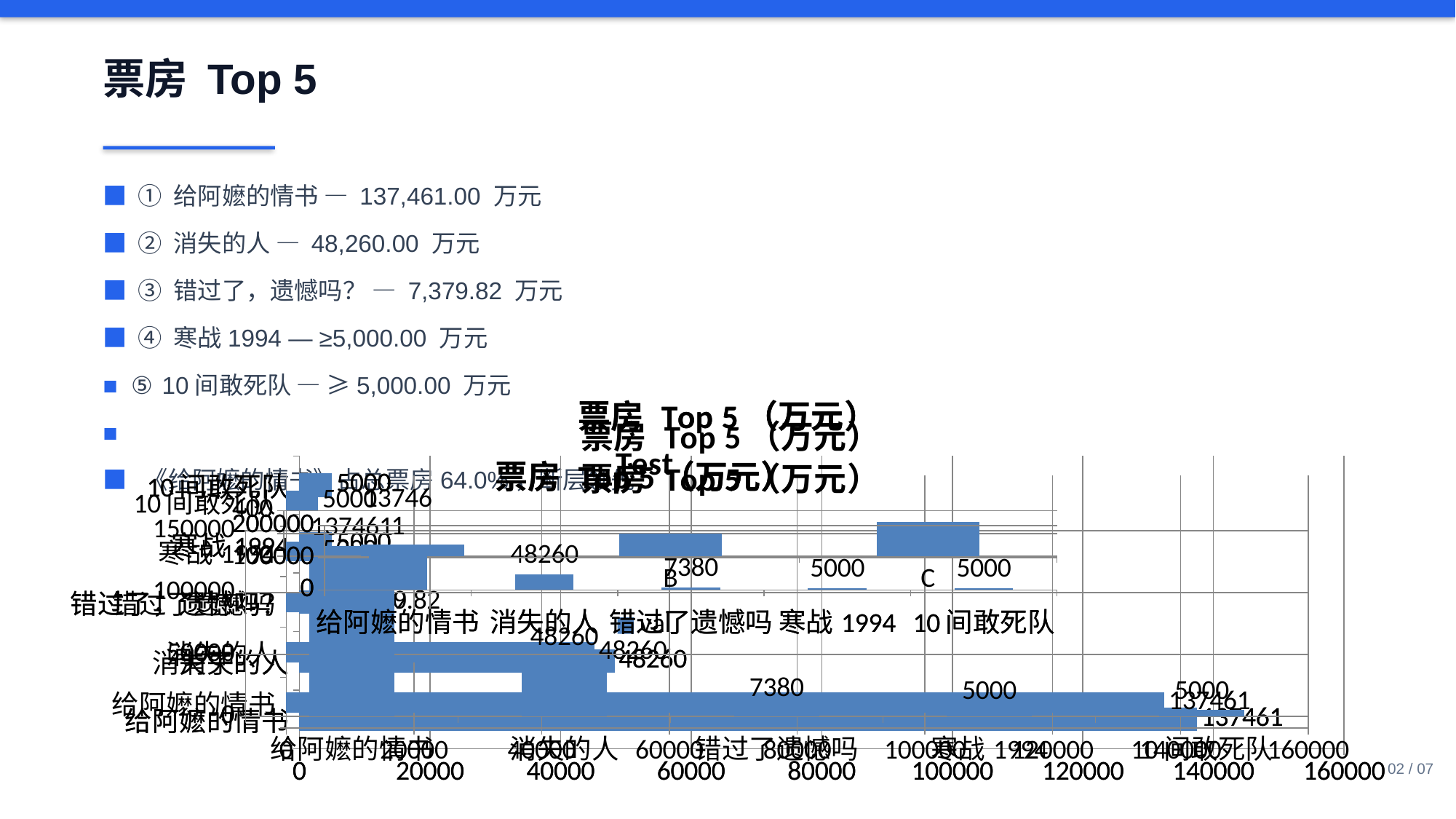

票房 Top 5

■  ① 给阿嬷的情书 — 137,461.00 万元
■  ② 消失的人 — 48,260.00 万元
■  ③ 错过了，遗憾吗？ — 7,379.82 万元
■  ④ 寒战1994 — ≥5,000.00 万元
■  ⑤ 10间敢死队 — ≥5,000.00 万元
■
■  《给阿嬷的情书》占总票房64.0%，断层领先

### Chart: 票房 Top 5（万元）

| Category | 累计票房（万元） |
|---|---|
| 给阿嬷的情书 | 137461.0 |
| 消失的人 | 48260.0 |
| 错过了，遗憾吗？ | 7379.82 |
| 寒战1994 | 5000.0 |
| 10间敢死队 | 5000.0 |

### Chart: 票房 Top 5（万元）

| Category | 累计票房（万元） |
|---|---|
| 给阿嬷的情书 | 137461.0 |
| 消失了的人 | 48260.0 |
| 错过了，遗憾吗？ | 7380.0 |
| 寒战1994 | 5000.0 |
| 10间敢死队 | 5000.0 |

### Chart: 票房 Top 5（万元）

| Category | 票房(万元) |
|---|---|
| 给阿嬷的情书 | 137461.0 |
| 消失的人 | 48260.0 |
| 错过了遗憾吗 | 7380.0 |
| 寒战1994 | 5000.0 |
| 10间敢死队 | 5000.0 |

### Chart: 票房 Top 5（万元）

| Category | 票房(万元) |
|---|---|
| 给阿嬷的情书 | 137461.0 |
| 消失的人 | 48260.0 |
| 错过了遗憾吗 | 7380.0 |
| 寒战1994 | 5000.0 |
| 10间敢死队 | 5000.0 |

### Chart: Test

| Category | val |
|---|---|
| A | 100.0 |
| B | 200.0 |
| C | 300.0 |

### Chart: 票房 Top 5（万元）

| Category | 票房(万元) |
|---|---|
| 给阿嬷的情书 | 137461.0 |
| 消失的人 | 48260.0 |
| 错过了遗憾吗 | 7380.0 |
| 寒战1994 | 5000.0 |
| 10间敢死队 | 5000.0 |

### Chart: 票房 Top 5（万元）

| Category | 票房(万元) |
|---|---|
| 给阿嬷的情书 | 137461.0 |
| 消失的人 | 48260.0 |
| 错过了遗憾吗 | 7380.0 |
| 寒战1994 | 5000.0 |
| 10间敢死队 | 5000.0 |
02 / 07